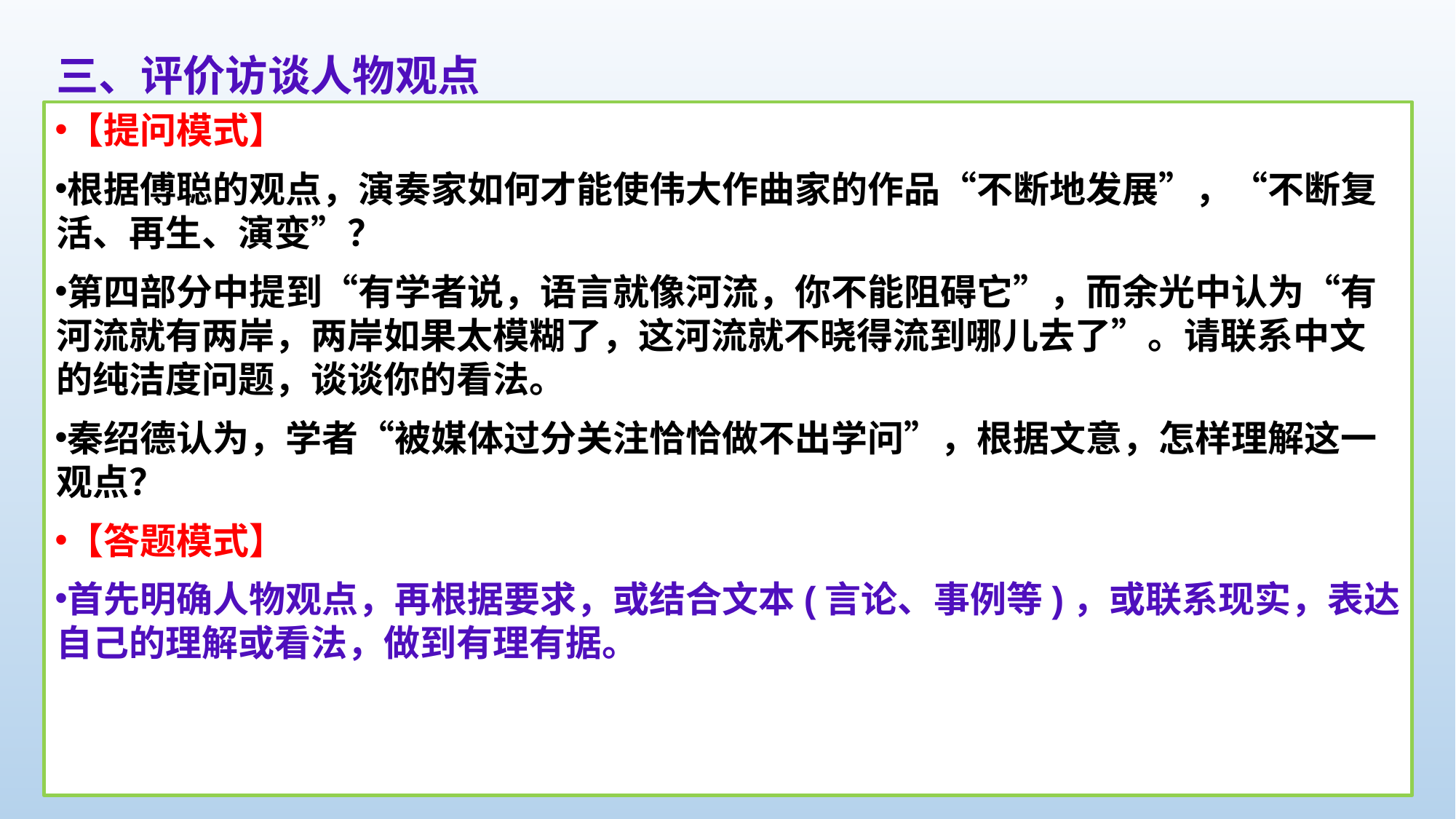

三、评价访谈人物观点
【提问模式】
根据傅聪的观点，演奏家如何才能使伟大作曲家的作品“不断地发展”，“不断复活、再生、演变”？
第四部分中提到“有学者说，语言就像河流，你不能阻碍它”，而余光中认为“有河流就有两岸，两岸如果太模糊了，这河流就不晓得流到哪儿去了”。请联系中文的纯洁度问题，谈谈你的看法。
秦绍德认为，学者“被媒体过分关注恰恰做不出学问”，根据文意，怎样理解这一观点？
【答题模式】
首先明确人物观点，再根据要求，或结合文本(言论、事例等)，或联系现实，表达自己的理解或看法，做到有理有据。